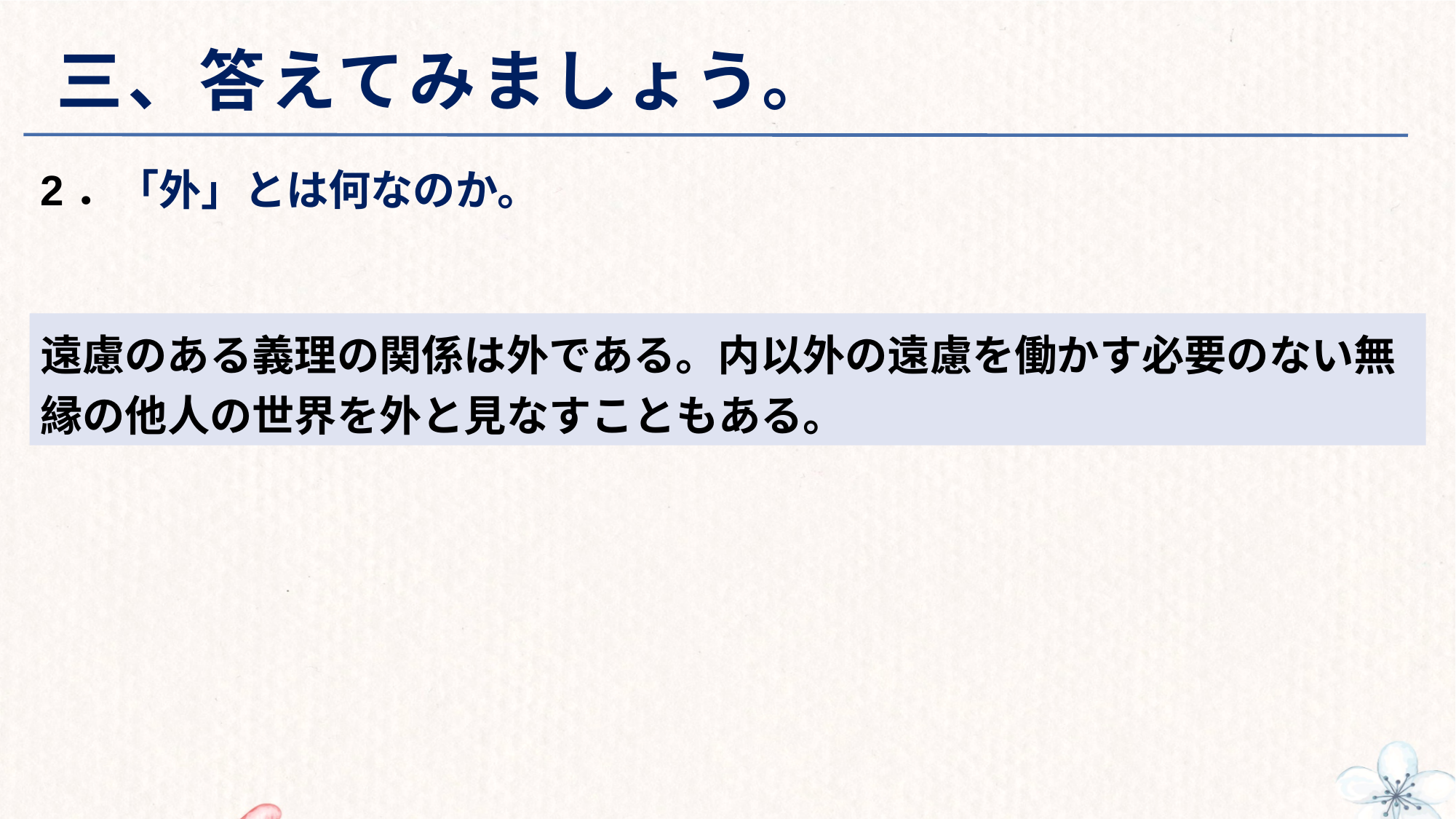

# 三、答えてみましょう。
2．「外」とは何なのか。
遠慮のある義理の関係は外である。内以外の遠慮を働かす必要のない無縁の他人の世界を外と見なすこともある。